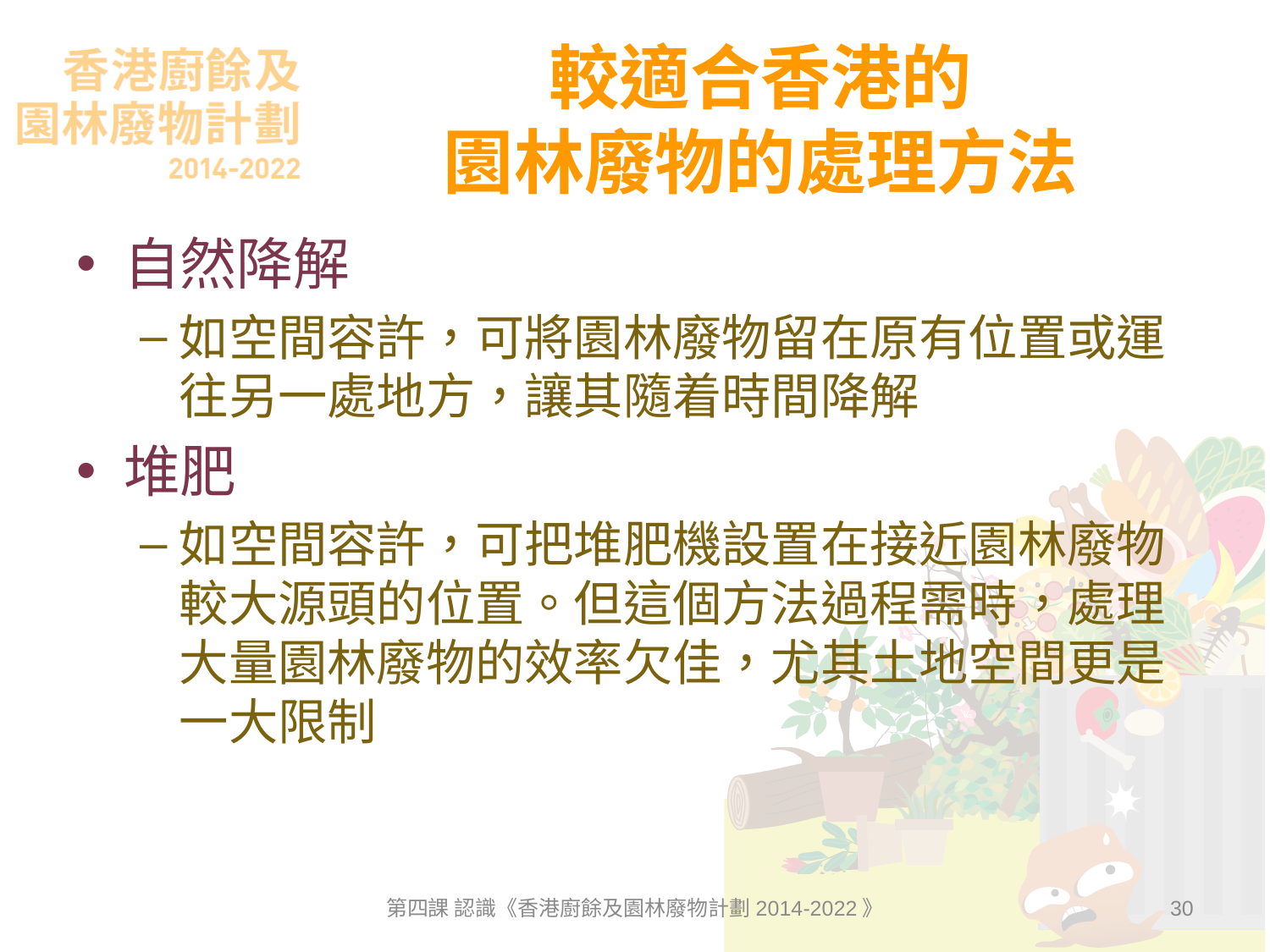

# 較適合香港的 園林廢物的處理方法
自然降解
如空間容許，可將園林廢物留在原有位置或運往另一處地方，讓其隨着時間降解
堆肥
如空間容許，可把堆肥機設置在接近園林廢物較大源頭的位置。但這個方法過程需時，處理大量園林廢物的效率欠佳，尤其土地空間更是一大限制

第四課 認識《香港廚餘及園林廢物計劃2014-2022》
30